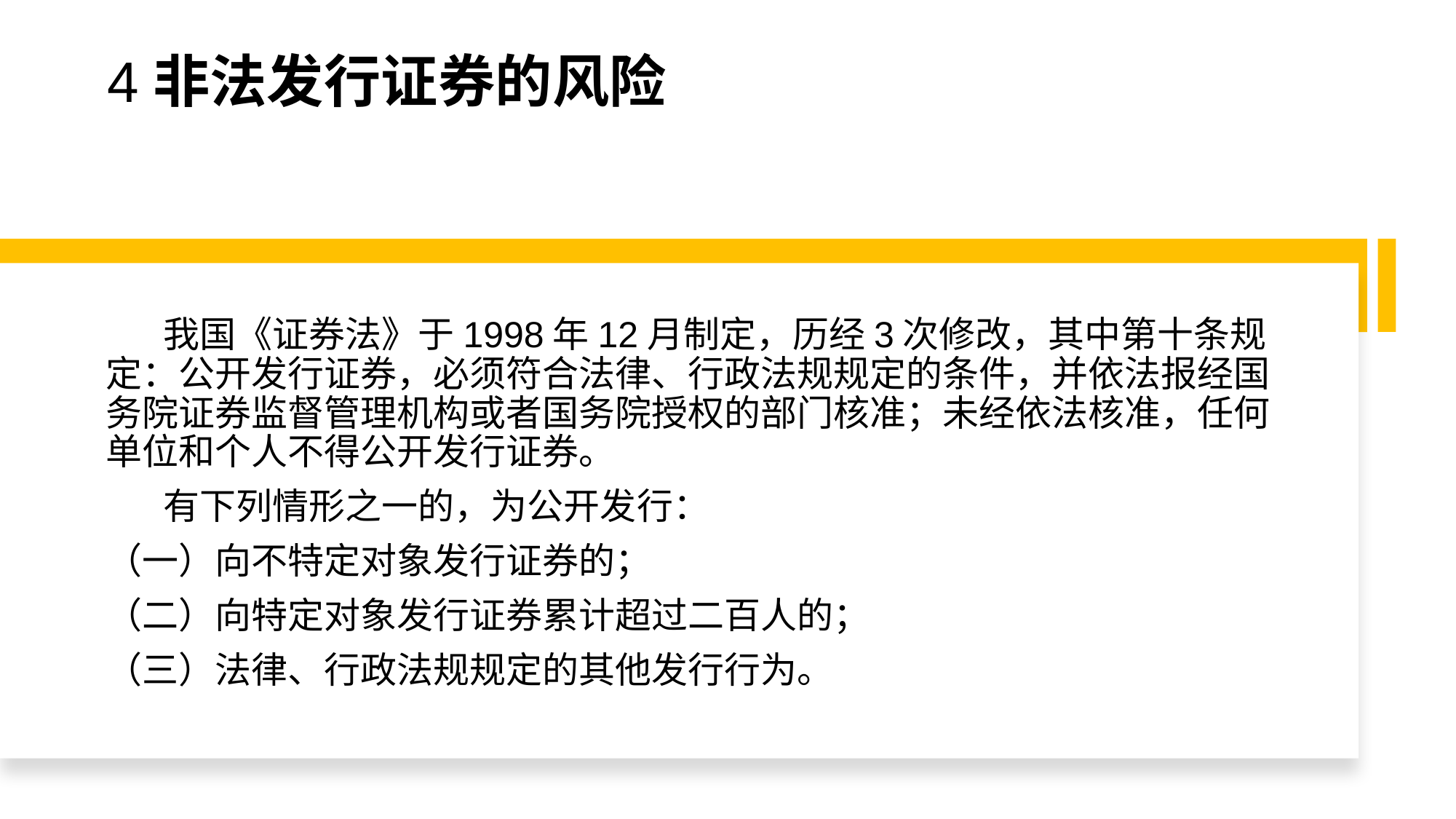

# 4非法发行证券的风险

      我国《证券法》于1998年12月制定，历经3次修改，其中第十条规定：公开发行证券，必须符合法律、行政法规规定的条件，并依法报经国务院证券监督管理机构或者国务院授权的部门核准；未经依法核准，任何单位和个人不得公开发行证券。
      有下列情形之一的，为公开发行：
（一）向不特定对象发行证券的；
（二）向特定对象发行证券累计超过二百人的；
（三）法律、行政法规规定的其他发行行为。